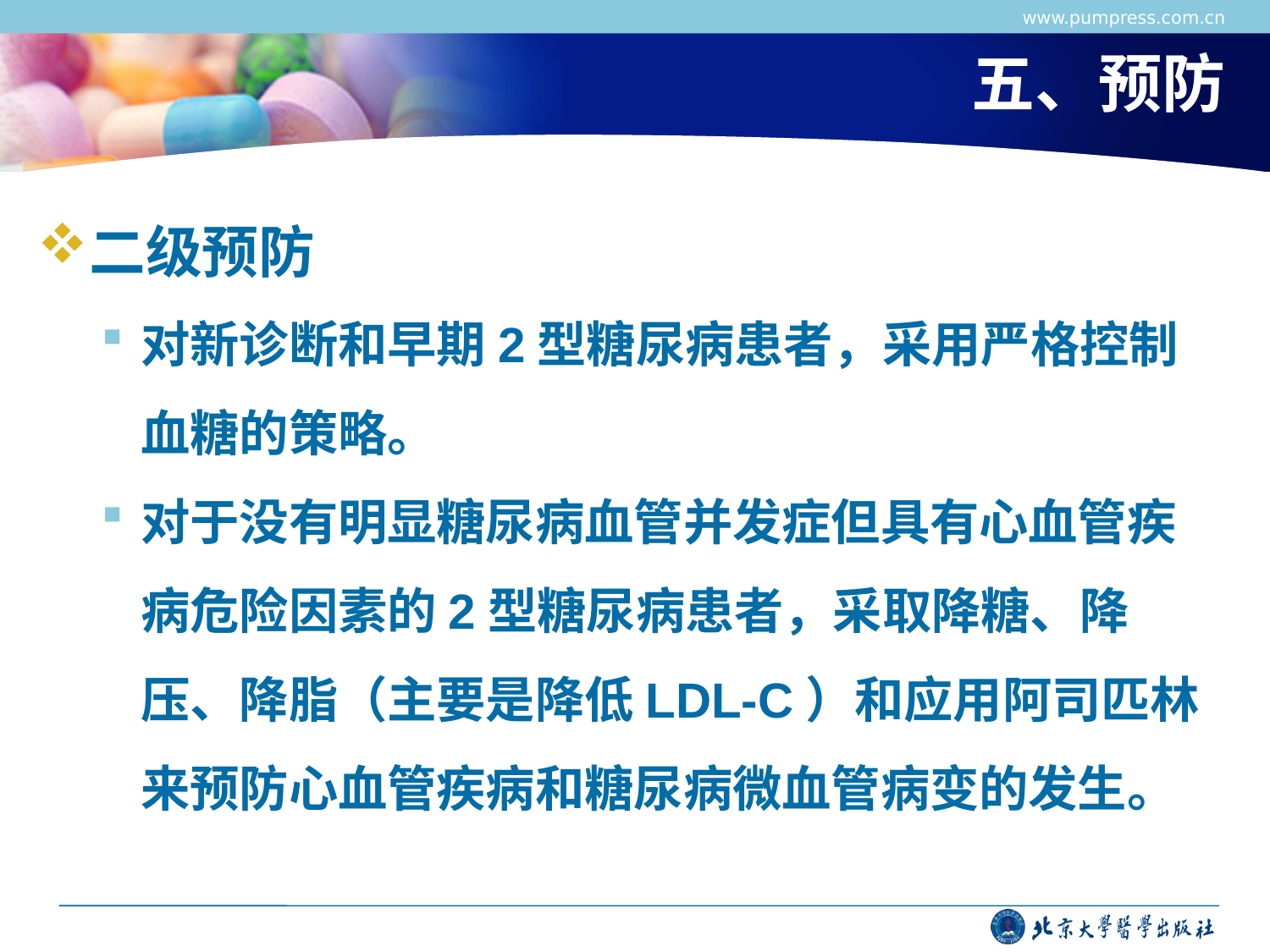

www.pumpress.com.cn
# 五、预防
二级预防
对新诊断和早期2型糖尿病患者，采用严格控制血糖的策略。
对于没有明显糖尿病血管并发症但具有心血管疾病危险因素的2型糖尿病患者，采取降糖、降压、降脂（主要是降低LDL-C）和应用阿司匹林来预防心血管疾病和糖尿病微血管病变的发生。